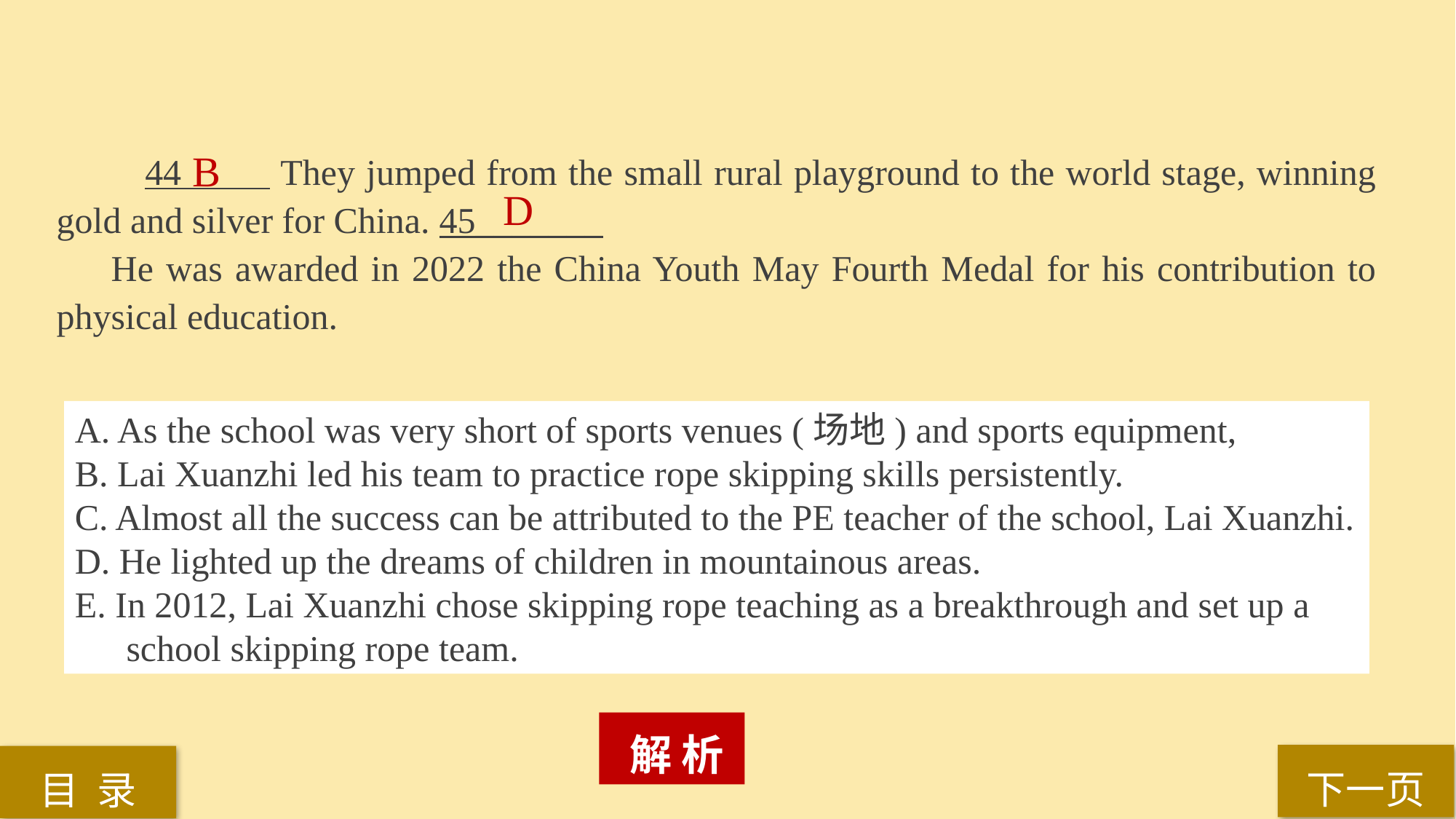

44         They jumped from the small rural playground to the world stage, winning gold and silver for China. 45_______
He was awarded in 2022 the China Youth May Fourth Medal for his contribution to physical education.
B
D
A. As the school was very short of sports venues (场地) and sports equipment,
B. Lai Xuanzhi led his team to practice rope skipping skills persistently.
C. Almost all the success can be attributed to the PE teacher of the school, Lai Xuanzhi.
D. He lighted up the dreams of children in mountainous areas.
E. In 2012, Lai Xuanzhi chose skipping rope teaching as a breakthrough and set up a school skipping rope team.
 解 析